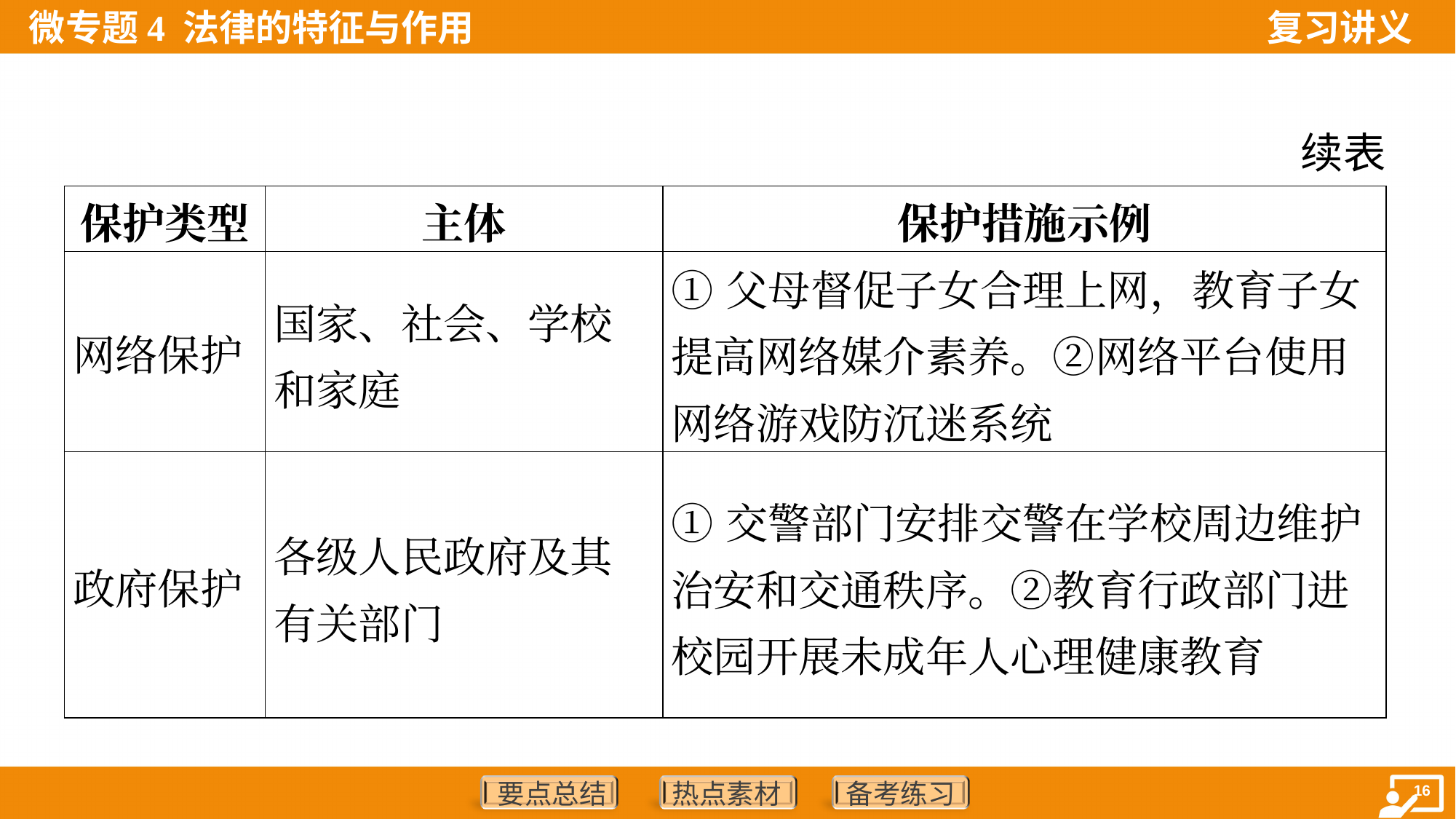

续表
| 保护类型 | 主体 | 保护措施示例 |
| --- | --- | --- |
| 网络保护 | 国家、社会、学校和家庭 | ①父母督促子女合理上网，教育子女提高网络媒介素养。②网络平台使用网络游戏防沉迷系统 |
| 政府保护 | 各级人民政府及其有关部门 | ①交警部门安排交警在学校周边维护治安和交通秩序。②教育行政部门进校园开展未成年人心理健康教育 |